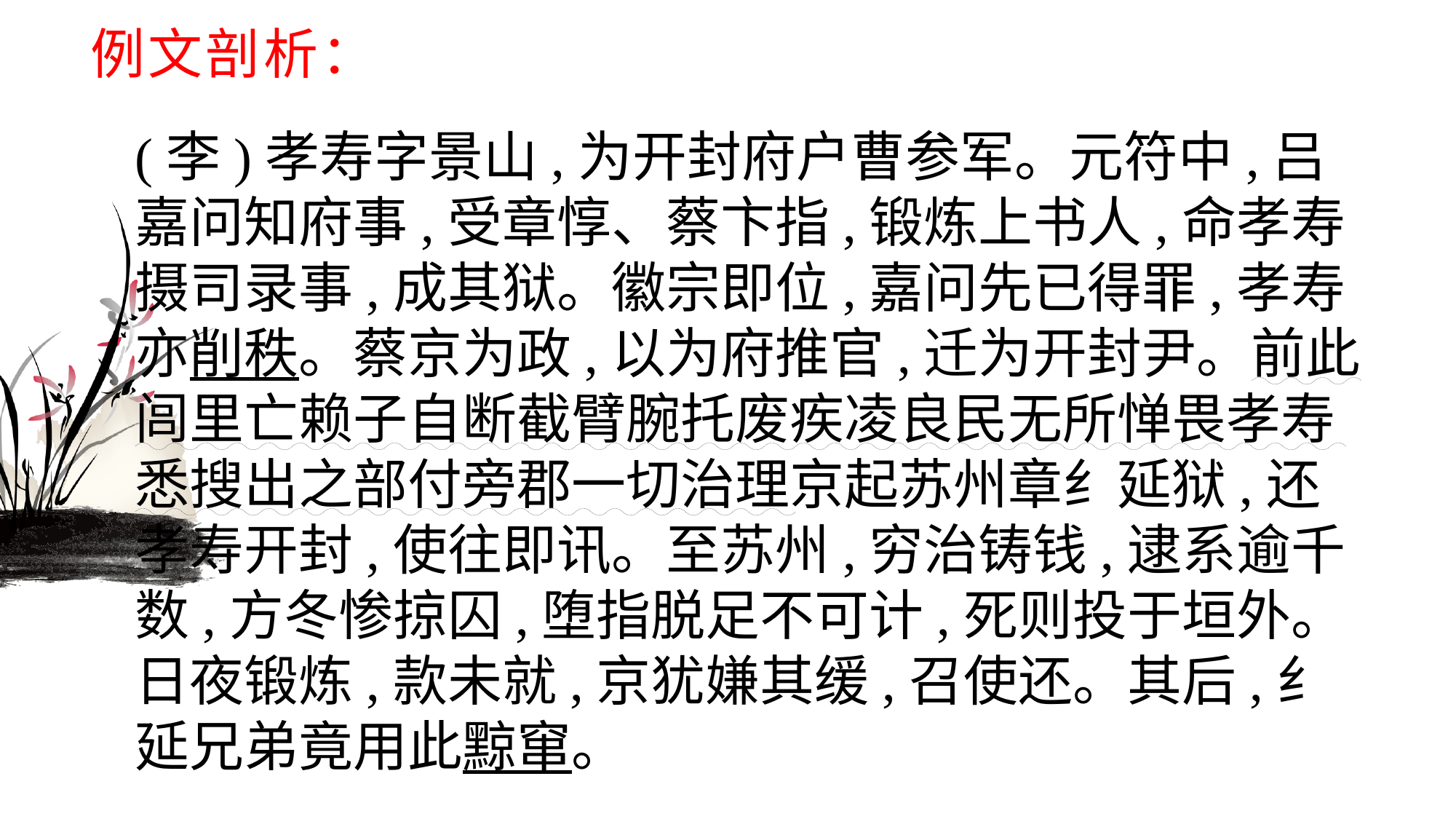

# 例文剖析：
(李)孝寿字景山,为开封府户曹参军。元符中,吕嘉问知府事,受章惇、蔡卞指,锻炼上书人,命孝寿摄司录事,成其狱。徽宗即位,嘉问先已得罪,孝寿亦削秩。蔡京为政,以为府推官,迁为开封尹。前此闾里亡赖子自断截臂腕托废疾凌良民无所惮畏孝寿悉搜出之部付旁郡一切治理京起苏州章纟延狱,还孝寿开封,使往即讯。至苏州,穷治铸钱,逮系逾千数,方冬惨掠囚,堕指脱足不可计,死则投于垣外。日夜锻炼,款未就,京犹嫌其缓,召使还。其后,纟延兄弟竟用此黥窜。